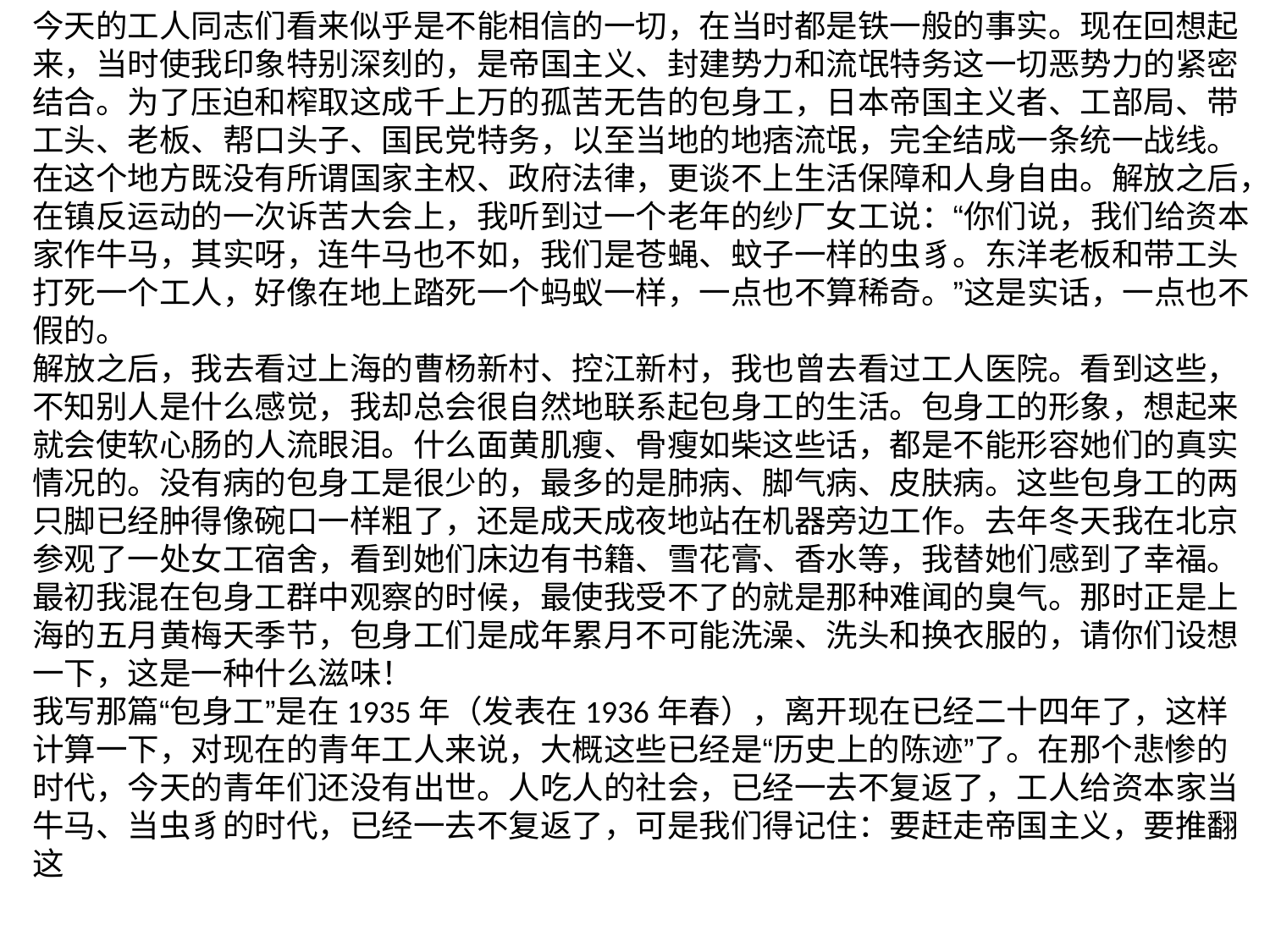

今天的工人同志们看来似乎是不能相信的一切，在当时都是铁一般的事实。现在回想起来，当时使我印象特别深刻的，是帝国主义、封建势力和流氓特务这一切恶势力的紧密结合。为了压迫和榨取这成千上万的孤苦无告的包身工，日本帝国主义者、工部局、带工头、老板、帮口头子、国民党特务，以至当地的地痞流氓，完全结成一条统一战线。在这个地方既没有所谓国家主权、政府法律，更谈不上生活保障和人身自由。解放之后，在镇反运动的一次诉苦大会上，我听到过一个老年的纱厂女工说：“你们说，我们给资本家作牛马，其实呀，连牛马也不如，我们是苍蝇、蚊子一样的虫豸。东洋老板和带工头打死一个工人，好像在地上踏死一个蚂蚁一样，一点也不算稀奇。”这是实话，一点也不假的。
解放之后，我去看过上海的曹杨新村、控江新村，我也曾去看过工人医院。看到这些，不知别人是什么感觉，我却总会很自然地联系起包身工的生活。包身工的形象，想起来就会使软心肠的人流眼泪。什么面黄肌瘦、骨瘦如柴这些话，都是不能形容她们的真实情况的。没有病的包身工是很少的，最多的是肺病、脚气病、皮肤病。这些包身工的两只脚已经肿得像碗口一样粗了，还是成天成夜地站在机器旁边工作。去年冬天我在北京参观了一处女工宿舍，看到她们床边有书籍、雪花膏、香水等，我替她们感到了幸福。最初我混在包身工群中观察的时候，最使我受不了的就是那种难闻的臭气。那时正是上海的五月黄梅天季节，包身工们是成年累月不可能洗澡、洗头和换衣服的，请你们设想一下，这是一种什么滋味！
我写那篇“包身工”是在1935年（发表在1936年春），离开现在已经二十四年了，这样计算一下，对现在的青年工人来说，大概这些已经是“历史上的陈迹”了。在那个悲惨的时代，今天的青年们还没有出世。人吃人的社会，已经一去不复返了，工人给资本家当牛马、当虫豸的时代，已经一去不复返了，可是我们得记住：要赶走帝国主义，要推翻这